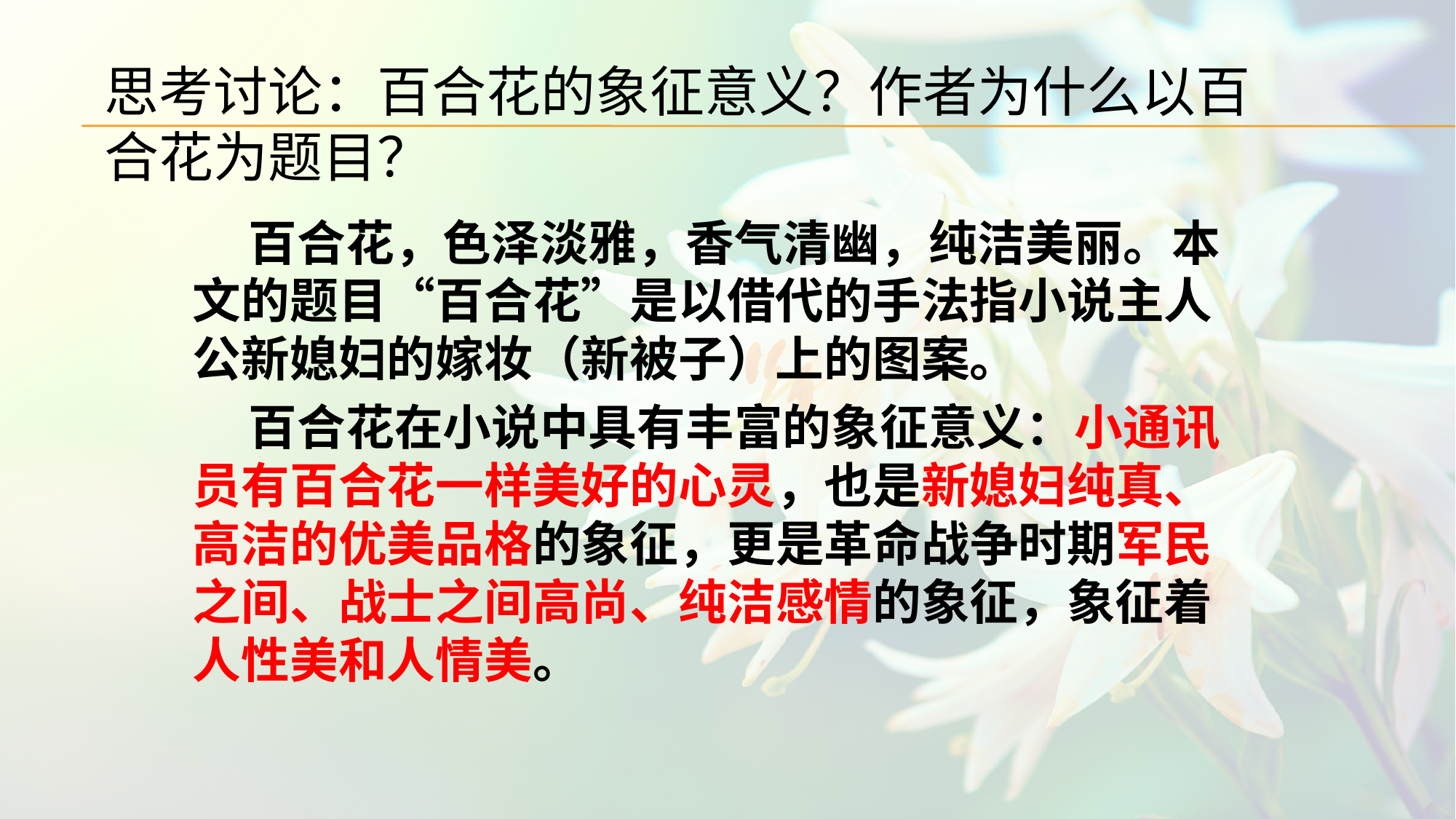

# 思考讨论：百合花的象征意义？作者为什么以百合花为题目？
    百合花，色泽淡雅，香气清幽，纯洁美丽。本文的题目“百合花”是以借代的手法指小说主人公新媳妇的嫁妆（新被子）上的图案。
    百合花在小说中具有丰富的象征意义：小通讯员有百合花一样美好的心灵，也是新媳妇纯真、高洁的优美品格的象征，更是革命战争时期军民之间、战士之间高尚、纯洁感情的象征，象征着人性美和人情美。